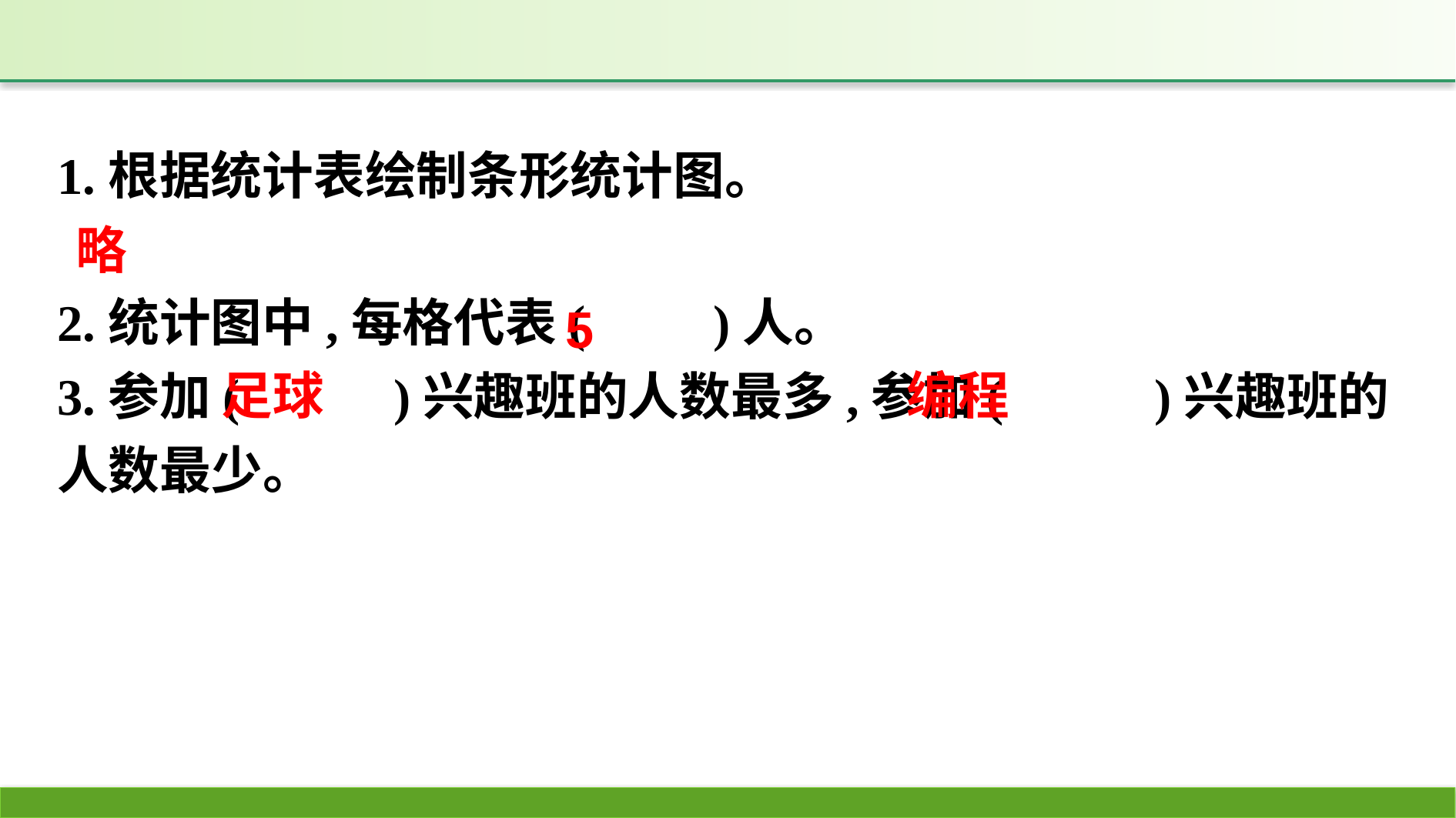

1.根据统计表绘制条形统计图。

2.统计图中,每格代表(　　)人。
3.参加(  　　)兴趣班的人数最多,参加(　  　)兴趣班的人数最少。
略
5
足球
编程